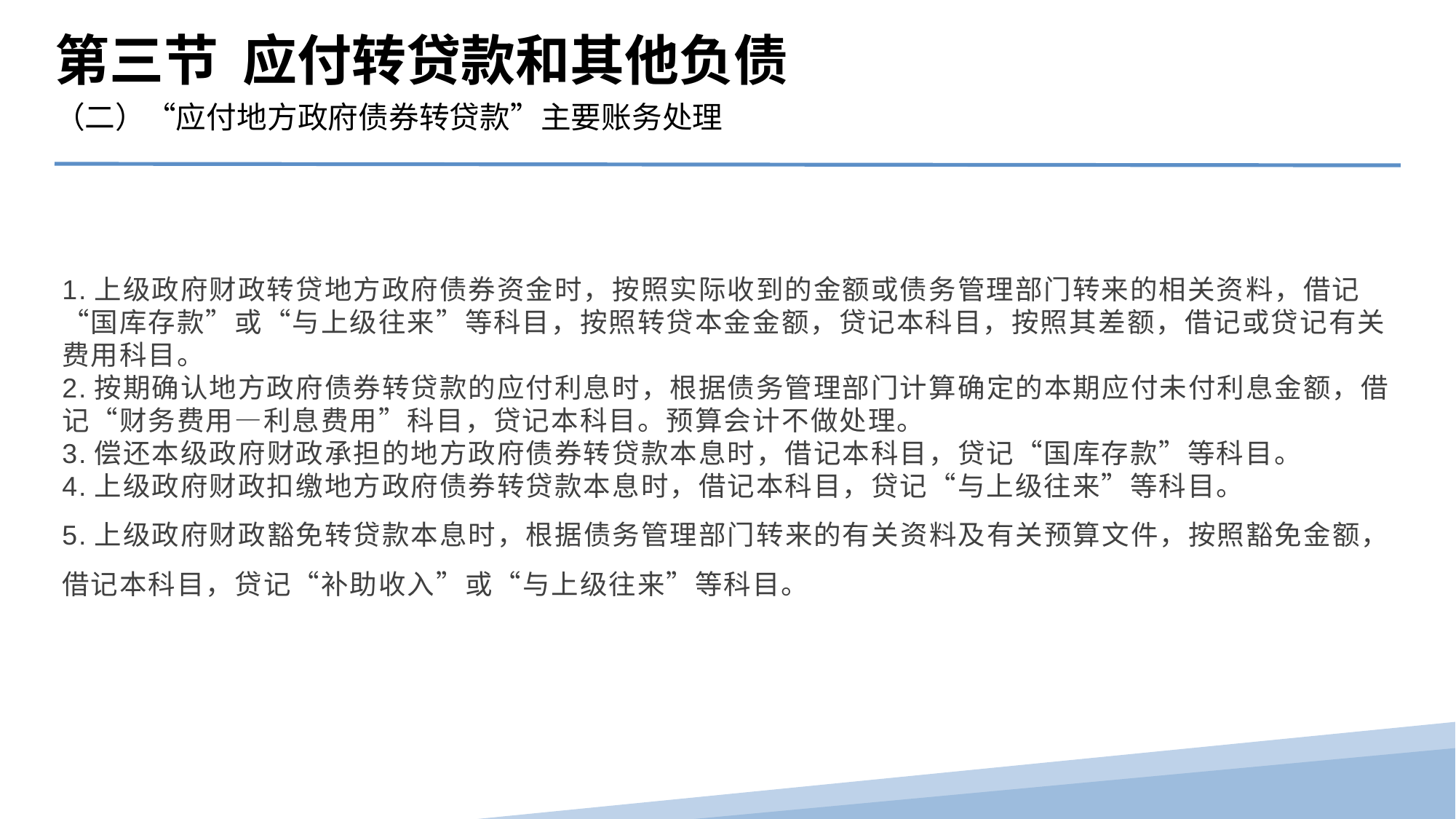

第三节  应付转贷款和其他负债
（二）“应付地方政府债券转贷款”主要账务处理
1.上级政府财政转贷地方政府债券资金时，按照实际收到的金额或债务管理部门转来的相关资料，借记“国库存款”或“与上级往来”等科目，按照转贷本金金额，贷记本科目，按照其差额，借记或贷记有关费用科目。
2.按期确认地方政府债券转贷款的应付利息时，根据债务管理部门计算确定的本期应付未付利息金额，借记“财务费用—利息费用”科目，贷记本科目。预算会计不做处理。
3.偿还本级政府财政承担的地方政府债券转贷款本息时，借记本科目，贷记“国库存款”等科目。
4.上级政府财政扣缴地方政府债券转贷款本息时，借记本科目，贷记“与上级往来”等科目。
5.上级政府财政豁免转贷款本息时，根据债务管理部门转来的有关资料及有关预算文件，按照豁免金额，借记本科目，贷记“补助收入”或“与上级往来”等科目。